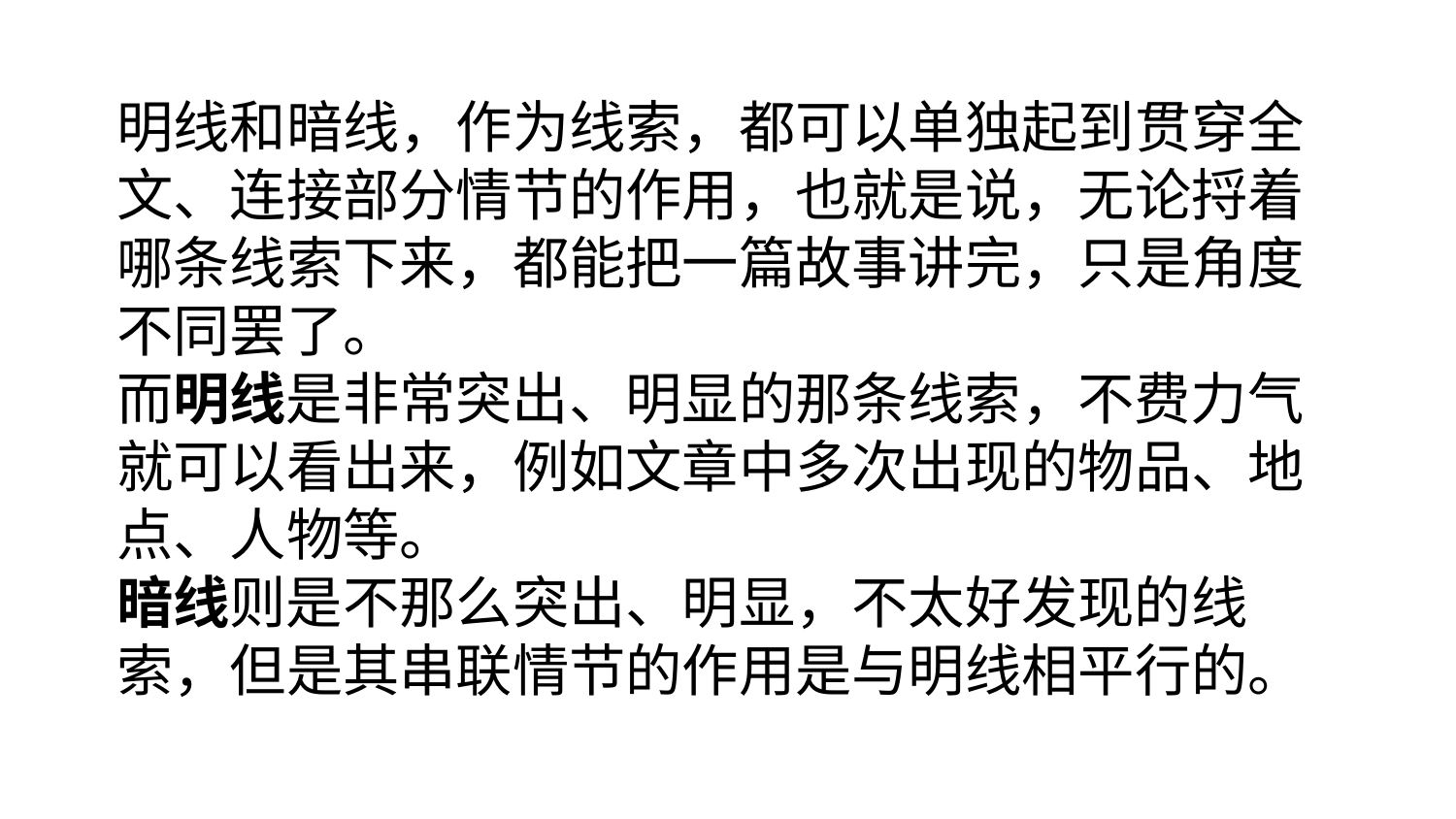

明线和暗线，作为线索，都可以单独起到贯穿全文、连接部分情节的作用，也就是说，无论捋着哪条线索下来，都能把一篇故事讲完，只是角度不同罢了。
而明线是非常突出、明显的那条线索，不费力气就可以看出来，例如文章中多次出现的物品、地点、人物等。
暗线则是不那么突出、明显，不太好发现的线索，但是其串联情节的作用是与明线相平行的。